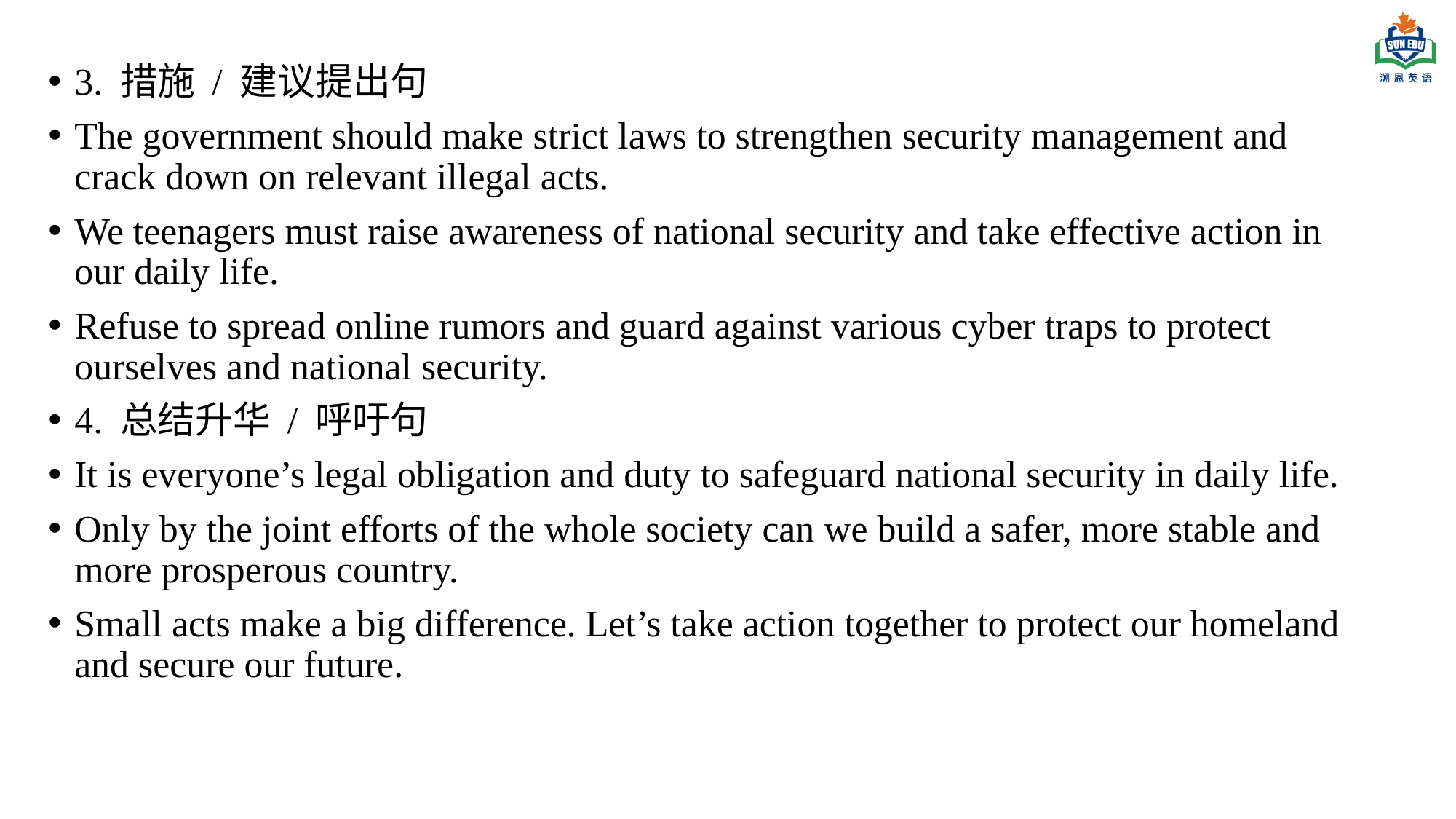

3. 措施 / 建议提出句
The government should make strict laws to strengthen security management and crack down on relevant illegal acts.
We teenagers must raise awareness of national security and take effective action in our daily life.
Refuse to spread online rumors and guard against various cyber traps to protect ourselves and national security.
4. 总结升华 / 呼吁句
It is everyone’s legal obligation and duty to safeguard national security in daily life.
Only by the joint efforts of the whole society can we build a safer, more stable and more prosperous country.
Small acts make a big difference. Let’s take action together to protect our homeland and secure our future.